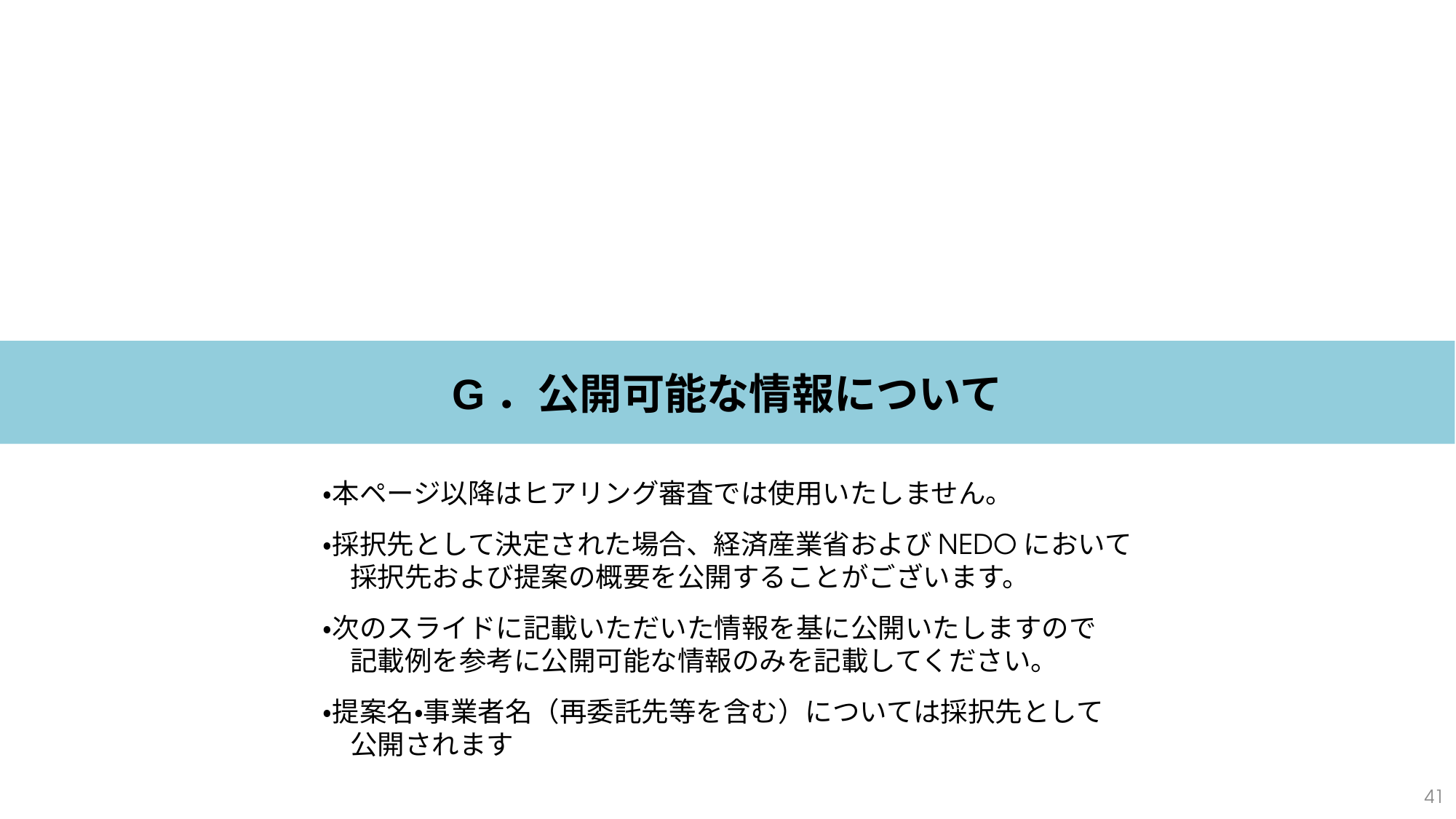

# G．公開可能な情報について
・本ページ以降はヒアリング審査では使用いたしません。
・採択先として決定された場合、経済産業省およびNEDOにおいて
　採択先および提案の概要を公開することがございます。
・次のスライドに記載いただいた情報を基に公開いたしますので
　記載例を参考に公開可能な情報のみを記載してください。
・提案名・事業者名（再委託先等を含む）については採択先として
　公開されます
41